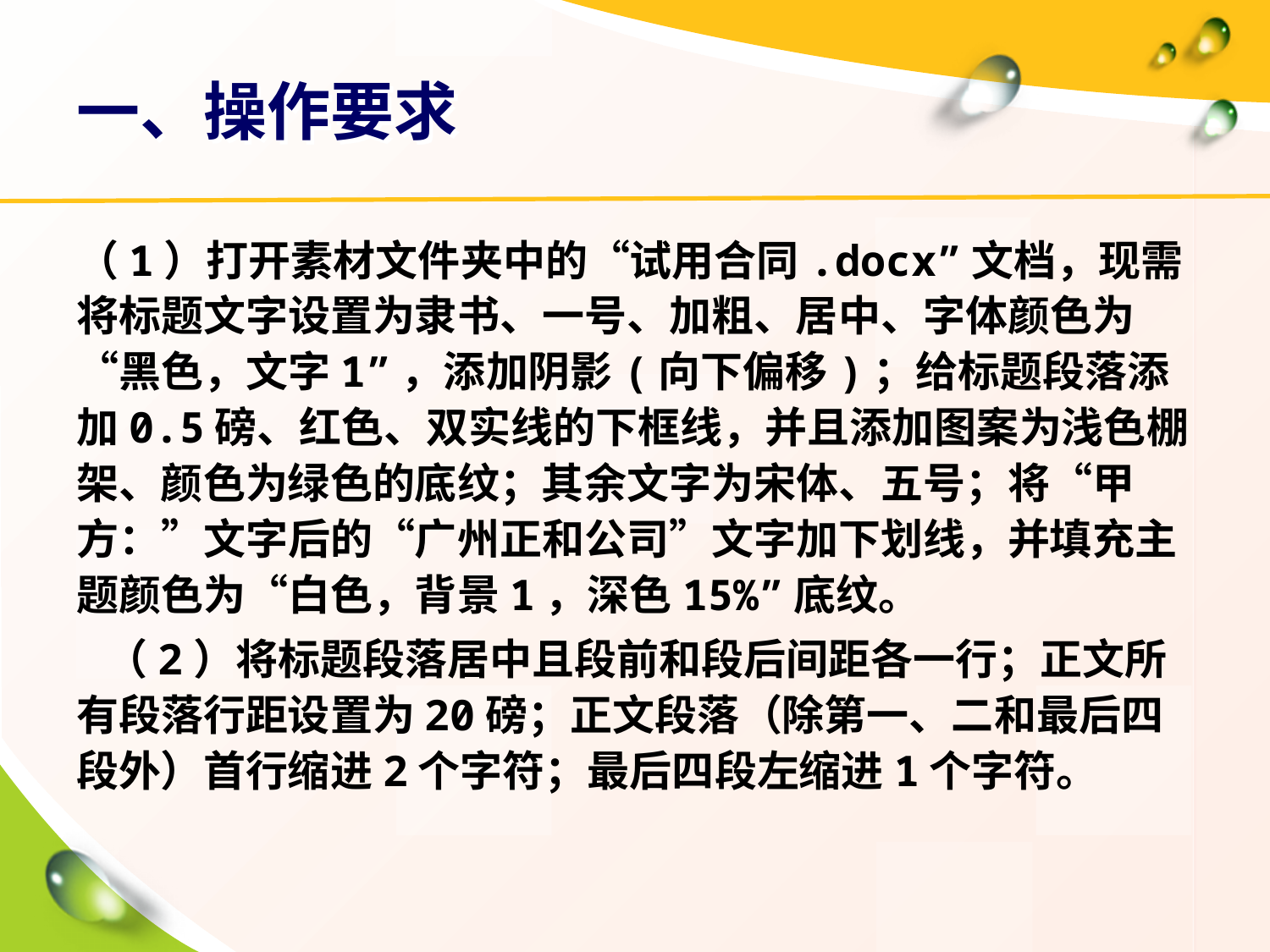

# 一、操作要求
（1）打开素材文件夹中的“试用合同.docx”文档，现需将标题文字设置为隶书、一号、加粗、居中、字体颜色为“黑色，文字1”，添加阴影(向下偏移)；给标题段落添加0.5磅、红色、双实线的下框线，并且添加图案为浅色棚架、颜色为绿色的底纹；其余文字为宋体、五号；将“甲方：”文字后的“广州正和公司”文字加下划线，并填充主题颜色为“白色，背景1，深色15%”底纹。
  （2）将标题段落居中且段前和段后间距各一行；正文所有段落行距设置为20磅；正文段落（除第一、二和最后四段外）首行缩进2个字符；最后四段左缩进1个字符。